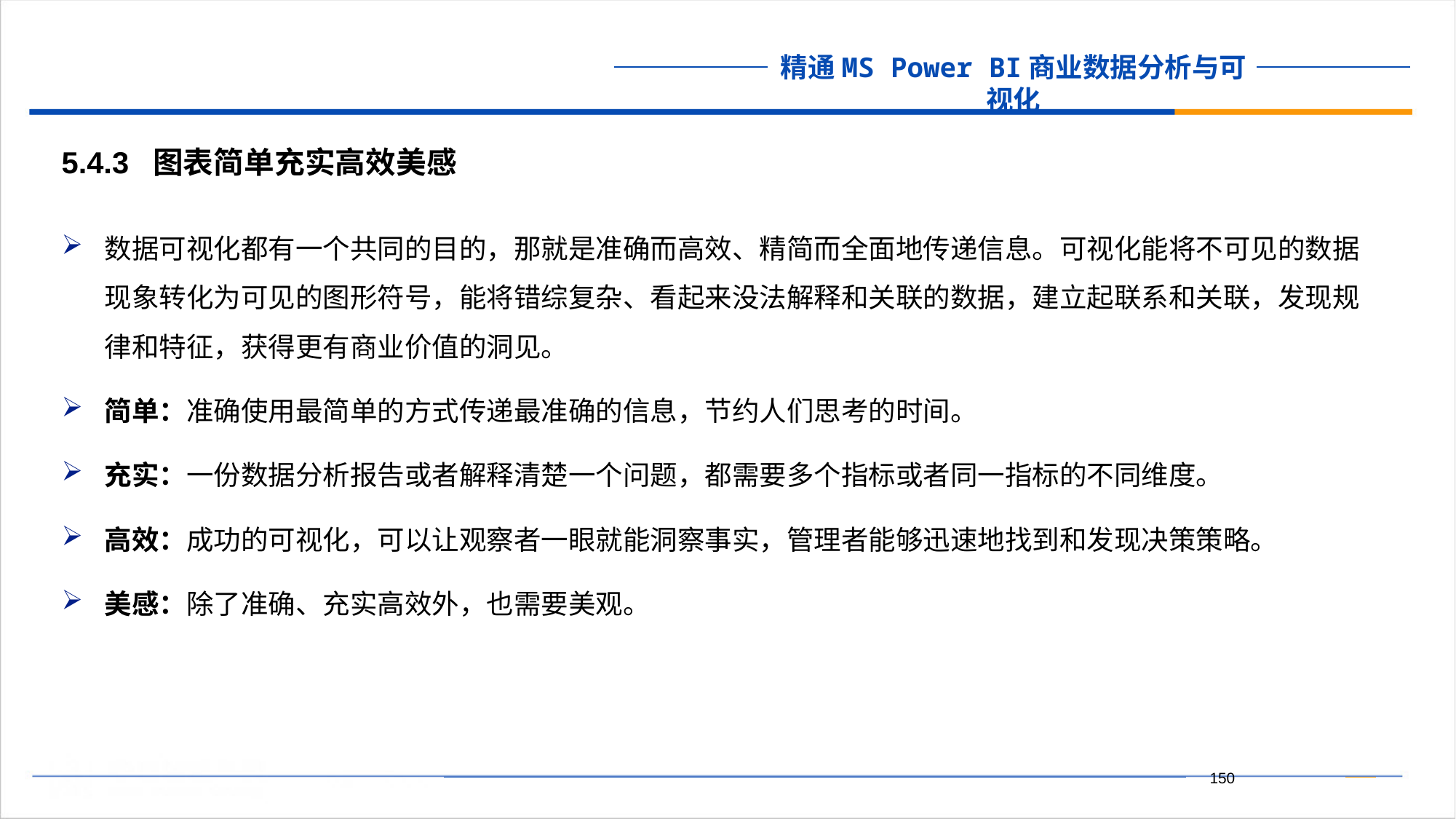

5.4.3  图表简单充实高效美感
数据可视化都有一个共同的目的，那就是准确而高效、精简而全面地传递信息。可视化能将不可见的数据现象转化为可见的图形符号，能将错综复杂、看起来没法解释和关联的数据，建立起联系和关联，发现规律和特征，获得更有商业价值的洞见。
简单：准确使用最简单的方式传递最准确的信息，节约人们思考的时间。
充实：一份数据分析报告或者解释清楚一个问题，都需要多个指标或者同一指标的不同维度。
高效：成功的可视化，可以让观察者一眼就能洞察事实，管理者能够迅速地找到和发现决策策略。
美感：除了准确、充实高效外，也需要美观。